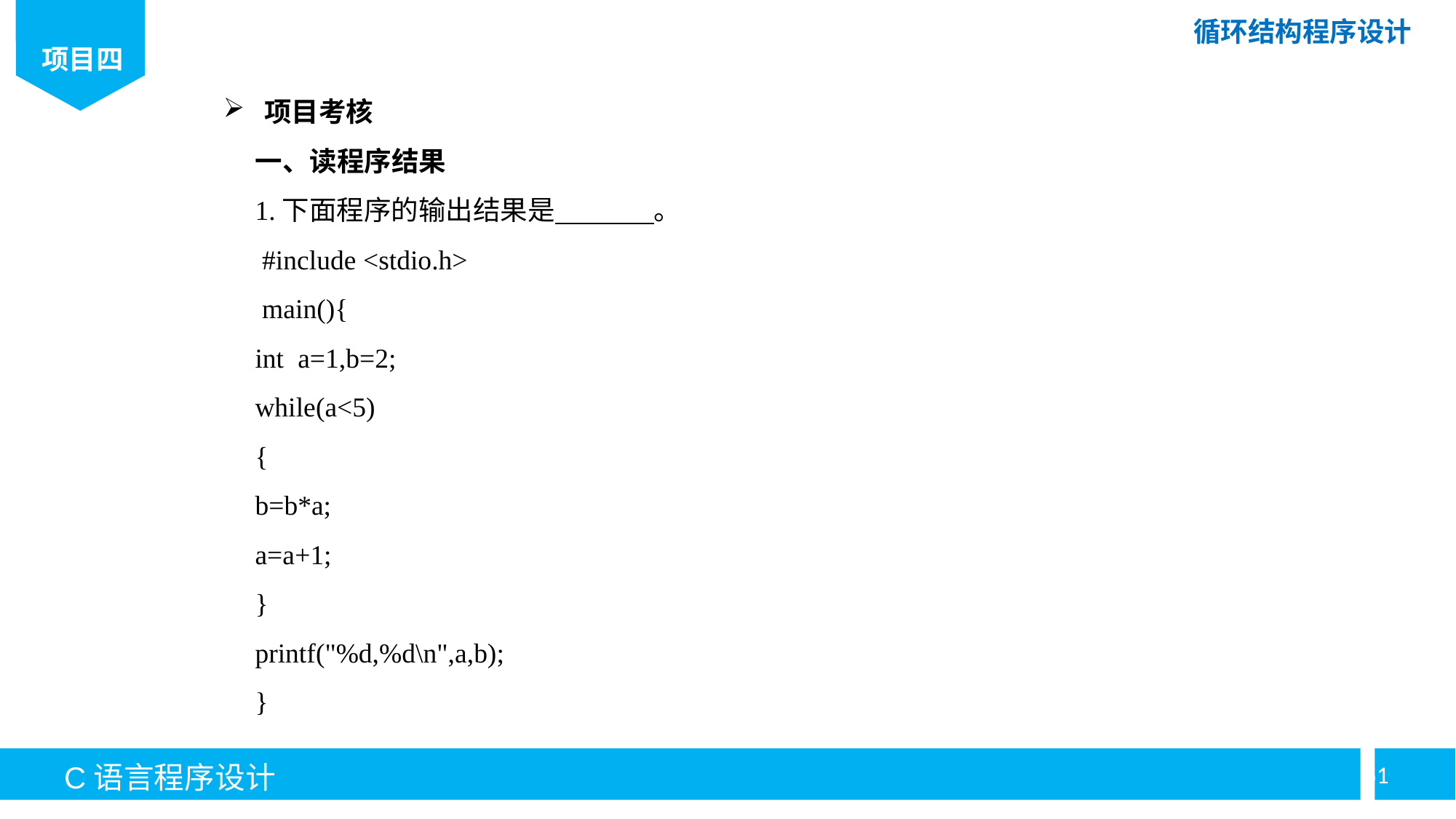

项目考核
一、读程序结果
1.下面程序的输出结果是                。
 #include <stdio.h>
 main(){
int  a=1,b=2;
while(a<5)
{
b=b*a;
a=a+1;
}
printf("%d,%d\n",a,b);
}